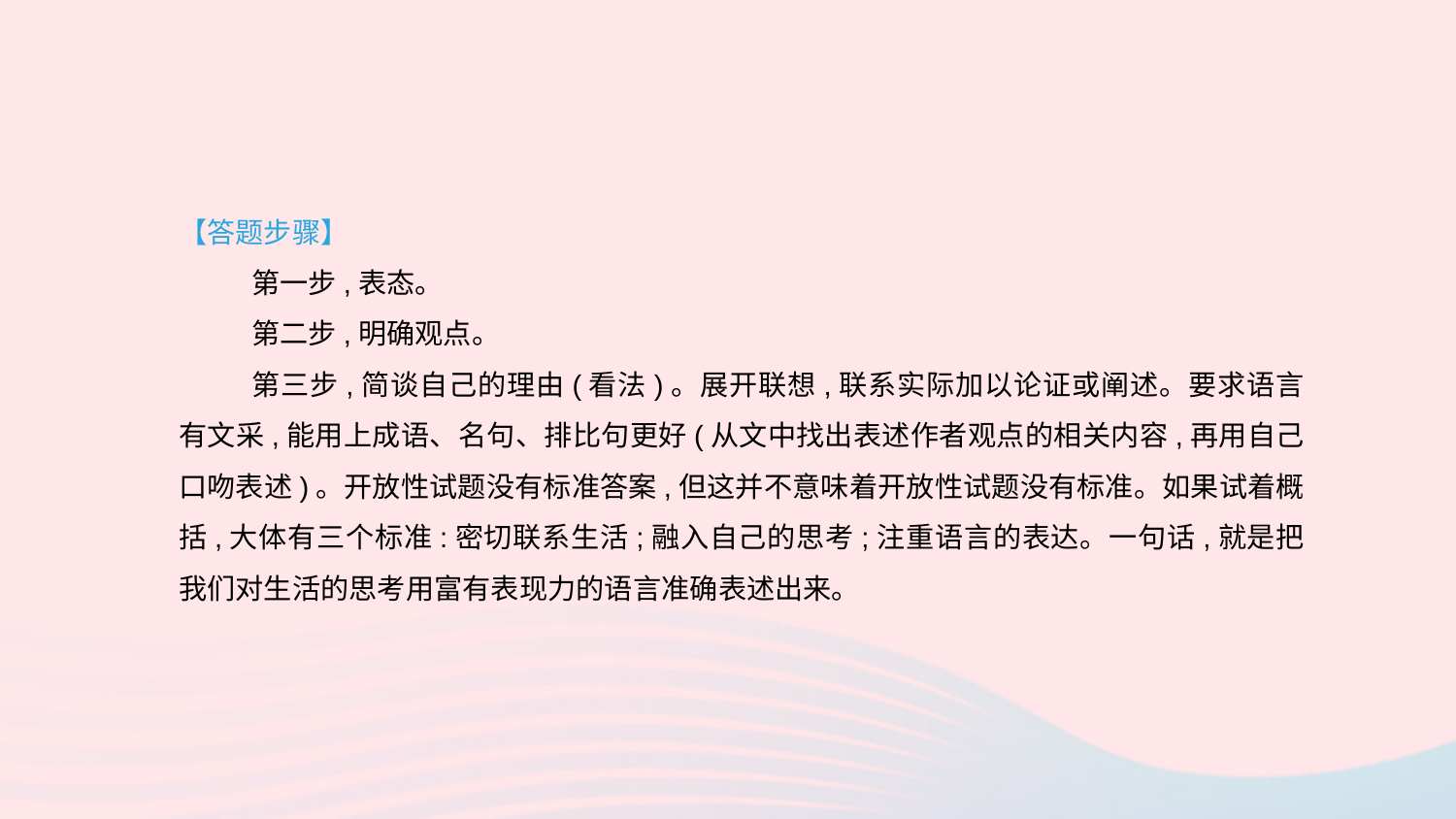

【答题步骤】
第一步,表态。
第二步,明确观点。
第三步,简谈自己的理由(看法)。展开联想,联系实际加以论证或阐述。要求语言有文采,能用上成语、名句、排比句更好(从文中找出表述作者观点的相关内容,再用自己口吻表述)。开放性试题没有标准答案,但这并不意味着开放性试题没有标准。如果试着概括,大体有三个标准:密切联系生活;融入自己的思考;注重语言的表达。一句话,就是把我们对生活的思考用富有表现力的语言准确表述出来。